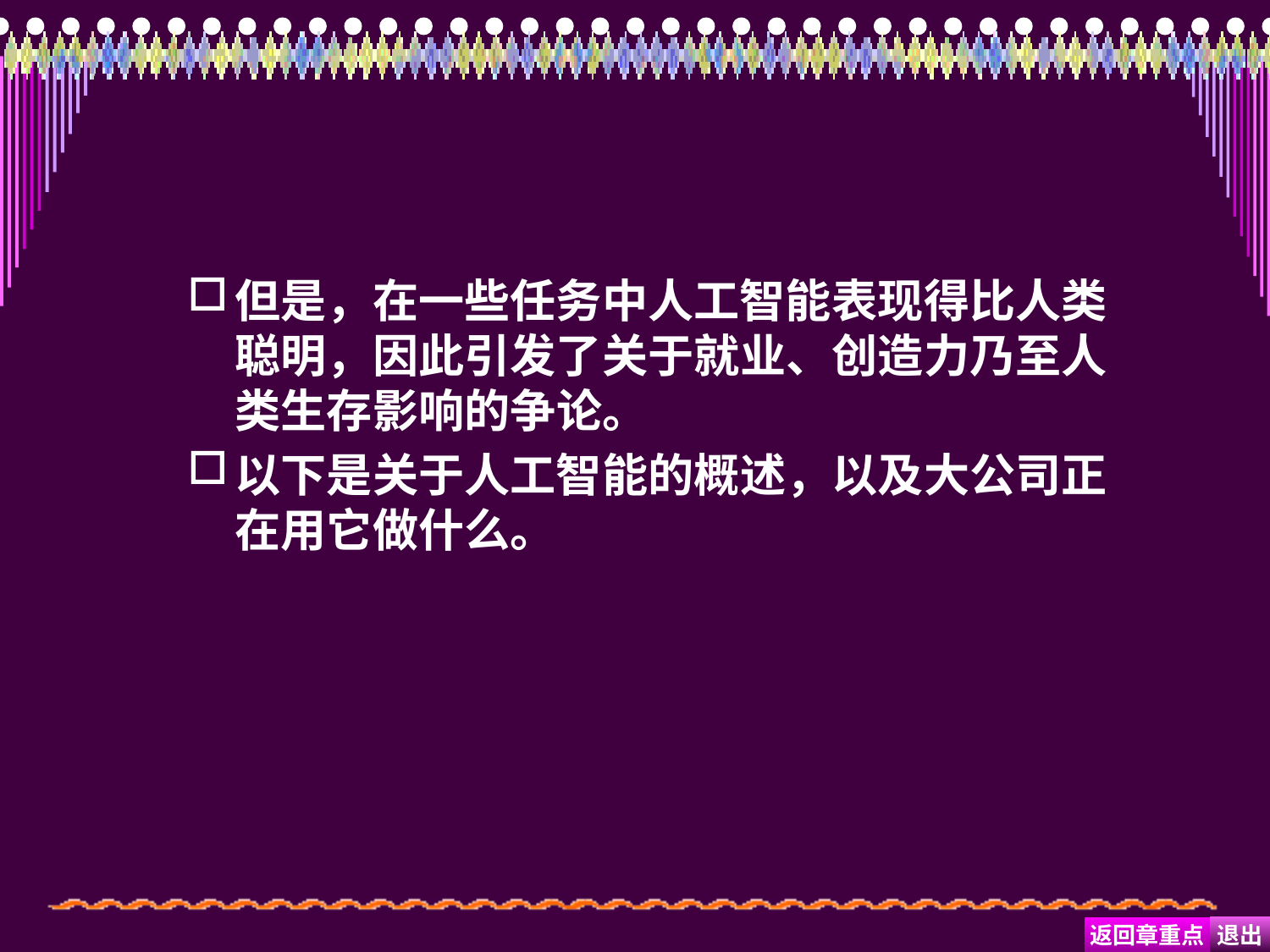

#
但是，在一些任务中人工智能表现得比人类聪明，因此引发了关于就业、创造力乃至人类生存影响的争论。
以下是关于人工智能的概述，以及大公司正在用它做什么。